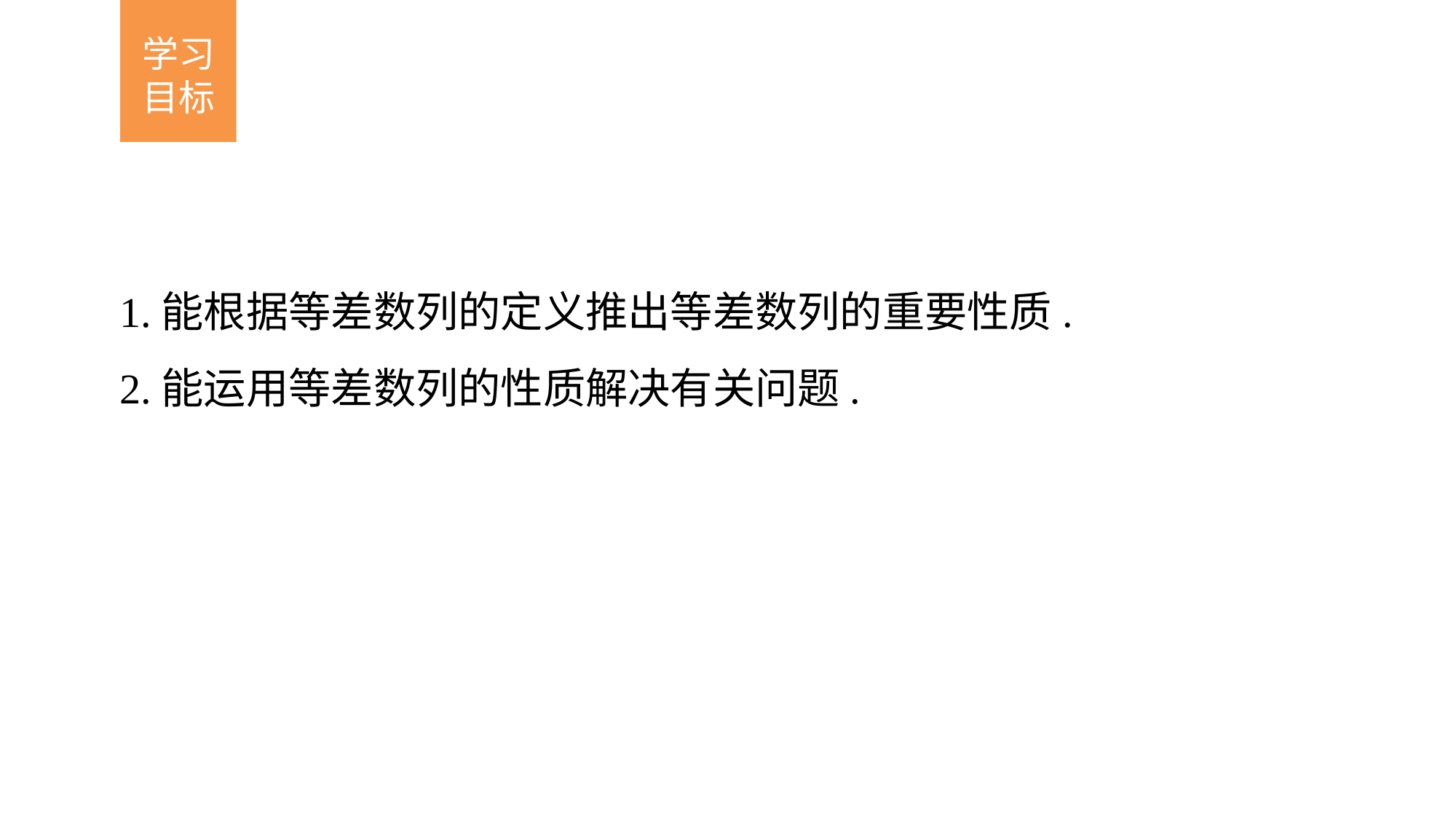

学习目标
1.能根据等差数列的定义推出等差数列的重要性质.
2.能运用等差数列的性质解决有关问题.